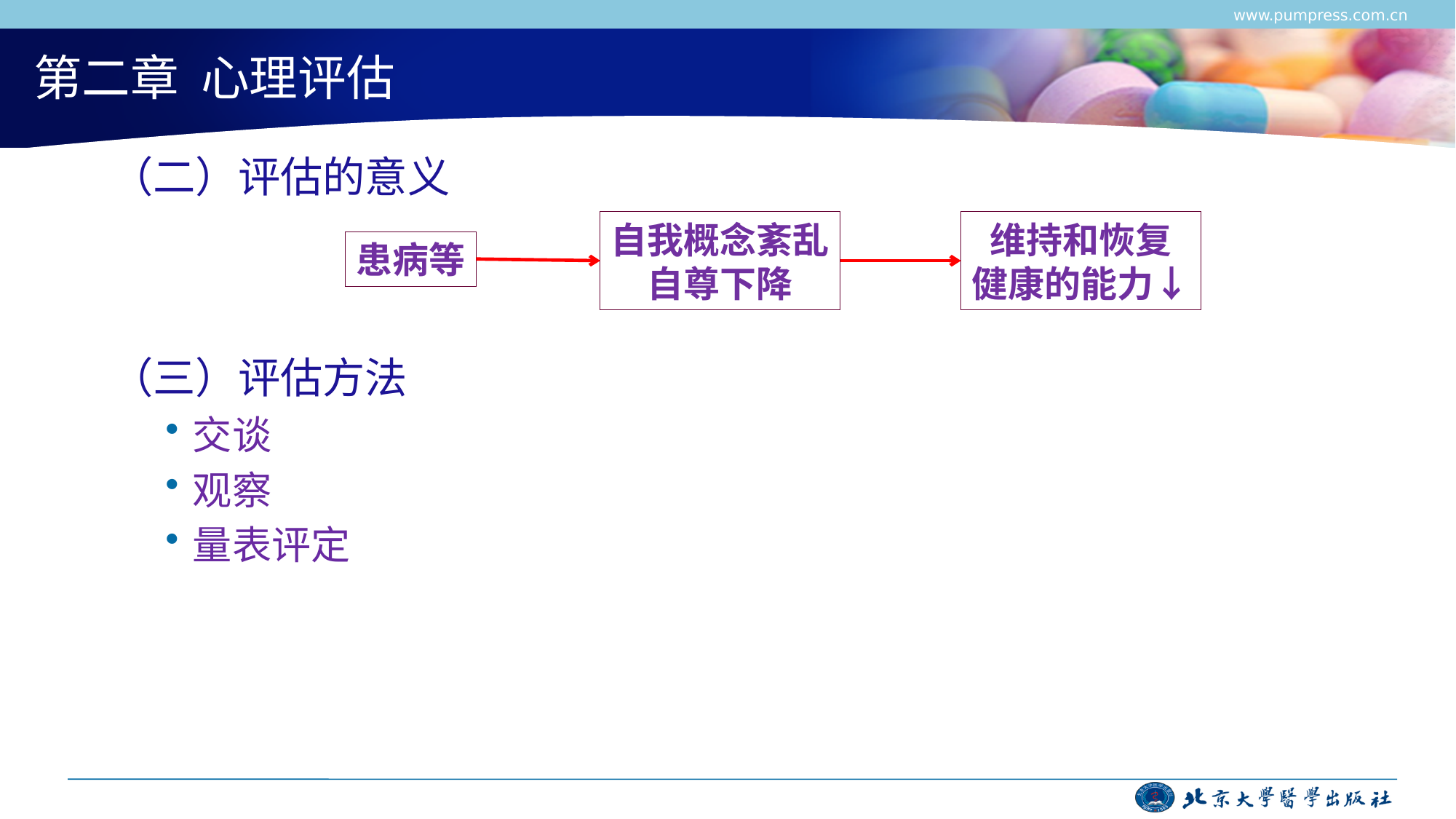

www.pumpress.com.cn
# 第二章  心理评估
（二）评估的意义

（三）评估方法
交谈
观察
量表评定
自我概念紊乱
自尊下降
维持和恢复
健康的能力↓
患病等